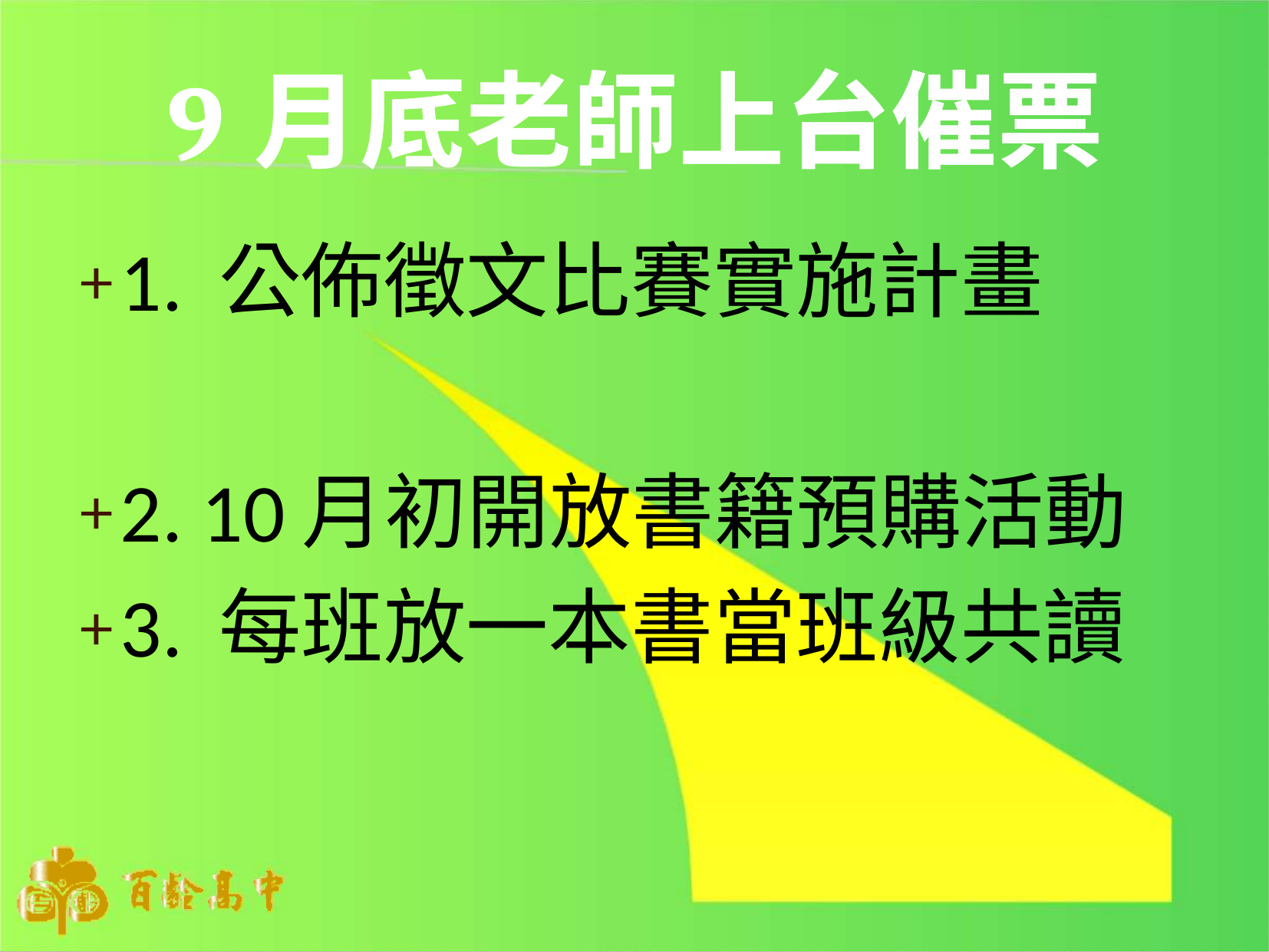

# 9月底老師上台催票
1. 公佈徵文比賽實施計畫

2. 10月初開放書籍預購活動
3. 每班放一本書當班級共讀